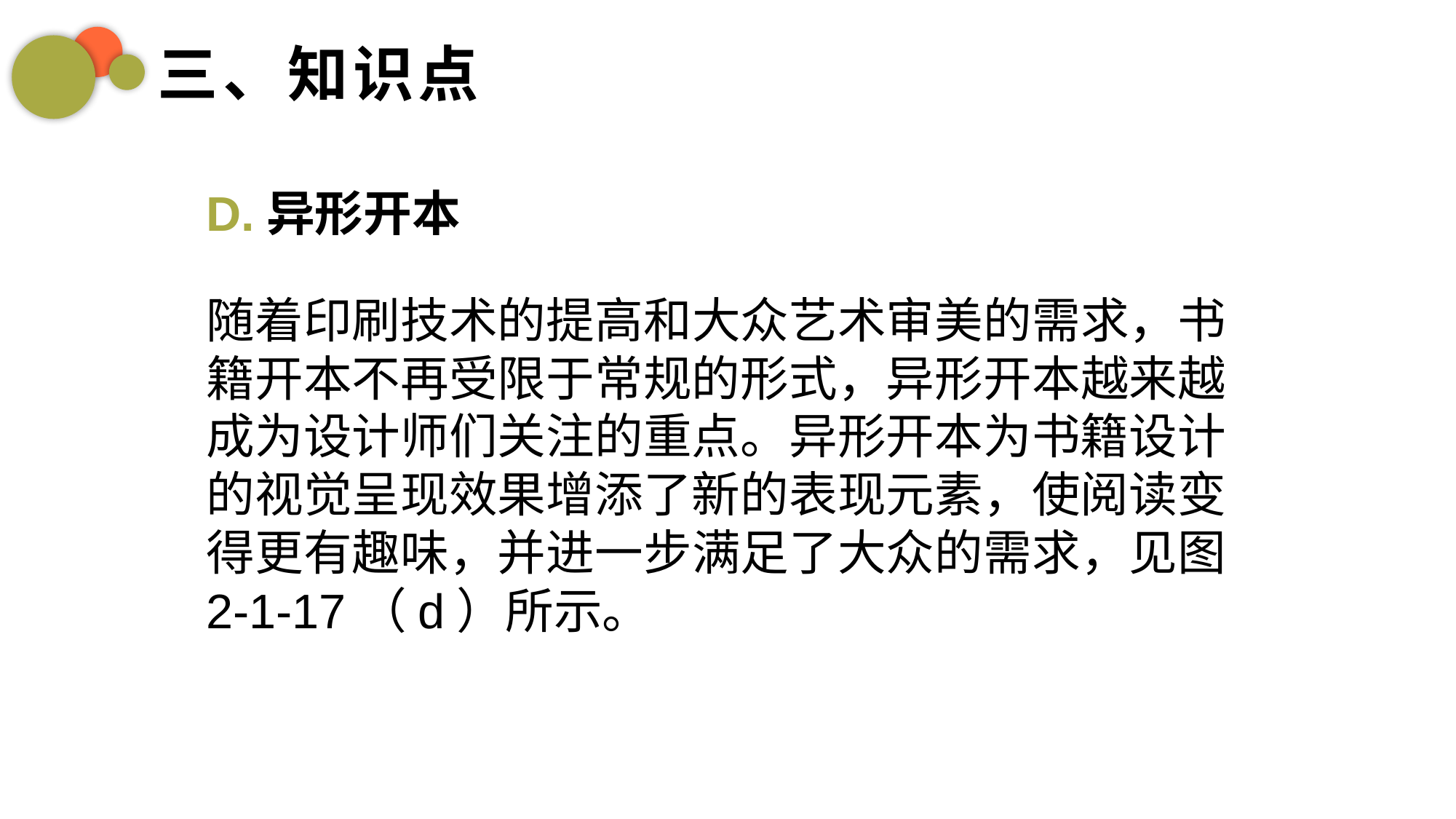

三、知识点
D.异形开本
随着印刷技术的提高和大众艺术审美的需求，书籍开本不再受限于常规的形式，异形开本越来越成为设计师们关注的重点。异形开本为书籍设计的视觉呈现效果增添了新的表现元素，使阅读变得更有趣味，并进一步满足了大众的需求，见图 2-1-17（d）所示。